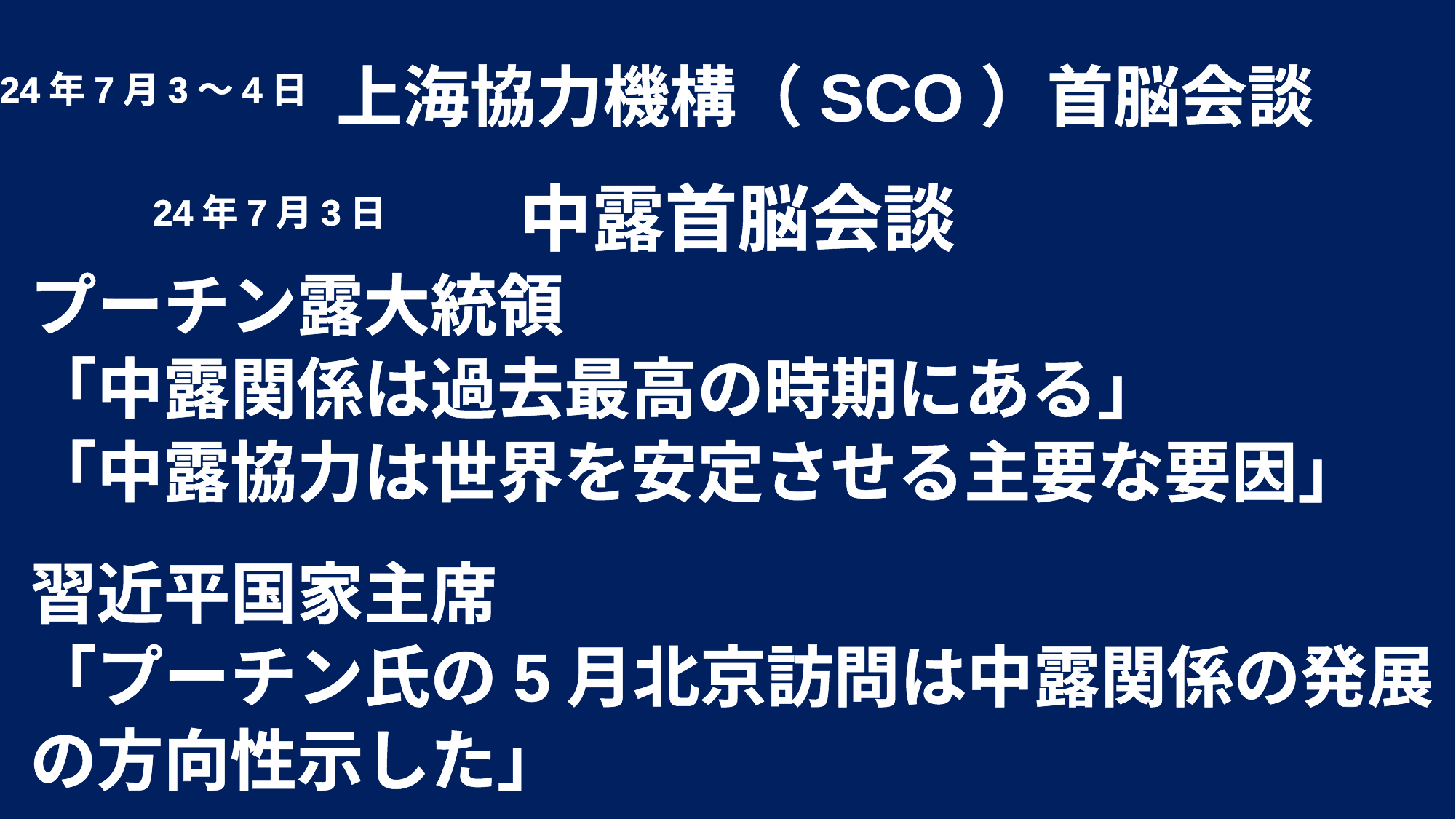

上海協力機構（SCO）首脳会談
24年7月3～4日
中露首脳会談
プーチン露大統領
「中露関係は過去最高の時期にある」
「中露協力は世界を安定させる主要な要因」
習近平国家主席
「プーチン氏の5月北京訪問は中露関係の発展の方向性示した」
24年7月3日